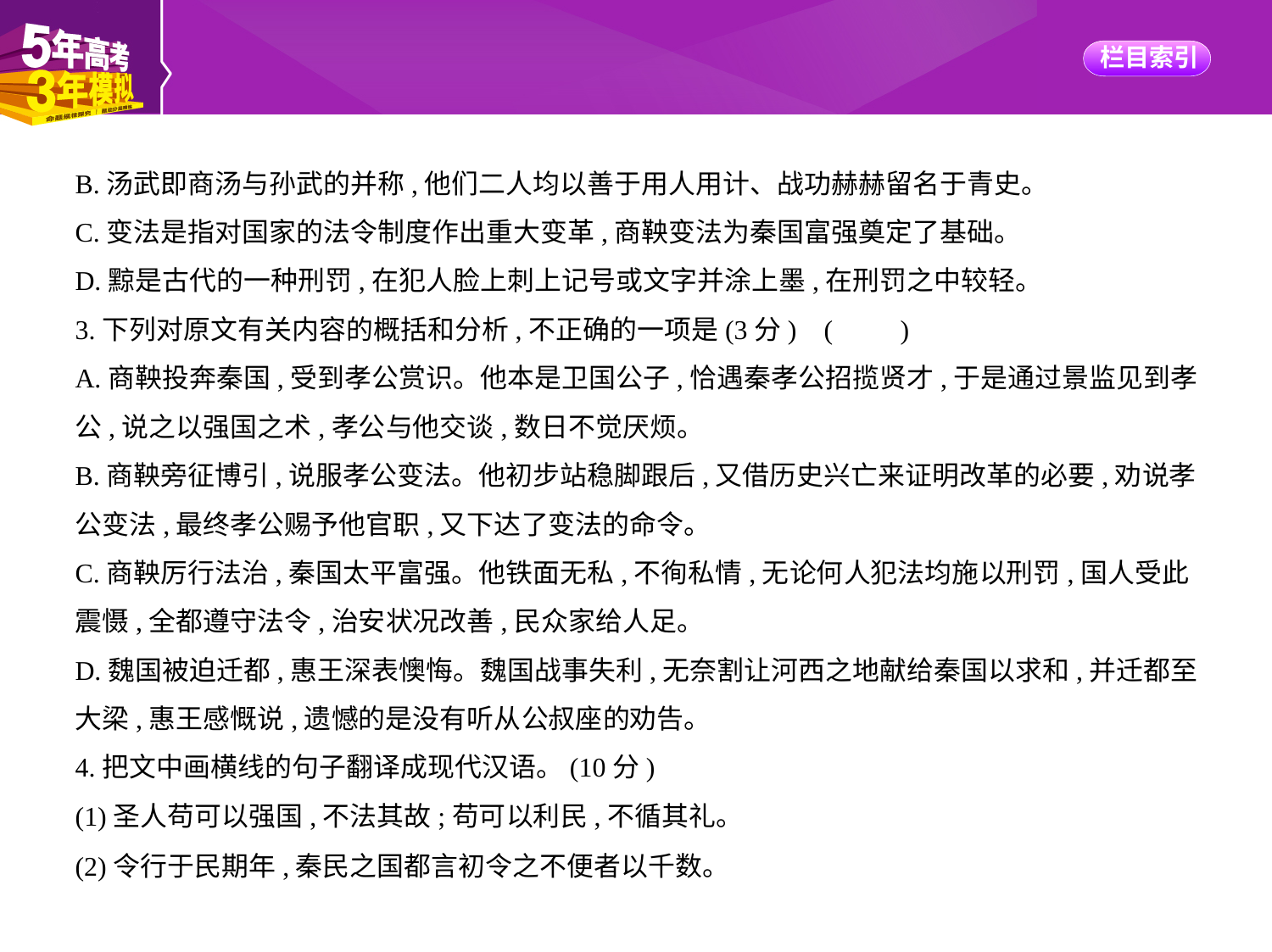

B.汤武即商汤与孙武的并称,他们二人均以善于用人用计、战功赫赫留名于青史。
C.变法是指对国家的法令制度作出重大变革,商鞅变法为秦国富强奠定了基础。
D.黥是古代的一种刑罚,在犯人脸上刺上记号或文字并涂上墨,在刑罚之中较轻。
3.下列对原文有关内容的概括和分析,不正确的一项是(3分) (　　)
A.商鞅投奔秦国,受到孝公赏识。他本是卫国公子,恰遇秦孝公招揽贤才,于是通过景监见到孝
公,说之以强国之术,孝公与他交谈,数日不觉厌烦。
B.商鞅旁征博引,说服孝公变法。他初步站稳脚跟后,又借历史兴亡来证明改革的必要,劝说孝
公变法,最终孝公赐予他官职,又下达了变法的命令。
C.商鞅厉行法治,秦国太平富强。他铁面无私,不徇私情,无论何人犯法均施以刑罚,国人受此
震慑,全都遵守法令,治安状况改善,民众家给人足。
D.魏国被迫迁都,惠王深表懊悔。魏国战事失利,无奈割让河西之地献给秦国以求和,并迁都至
大梁,惠王感慨说,遗憾的是没有听从公叔座的劝告。
4.把文中画横线的句子翻译成现代汉语。(10分)
(1)圣人苟可以强国,不法其故;苟可以利民,不循其礼。
(2)令行于民期年,秦民之国都言初令之不便者以千数。